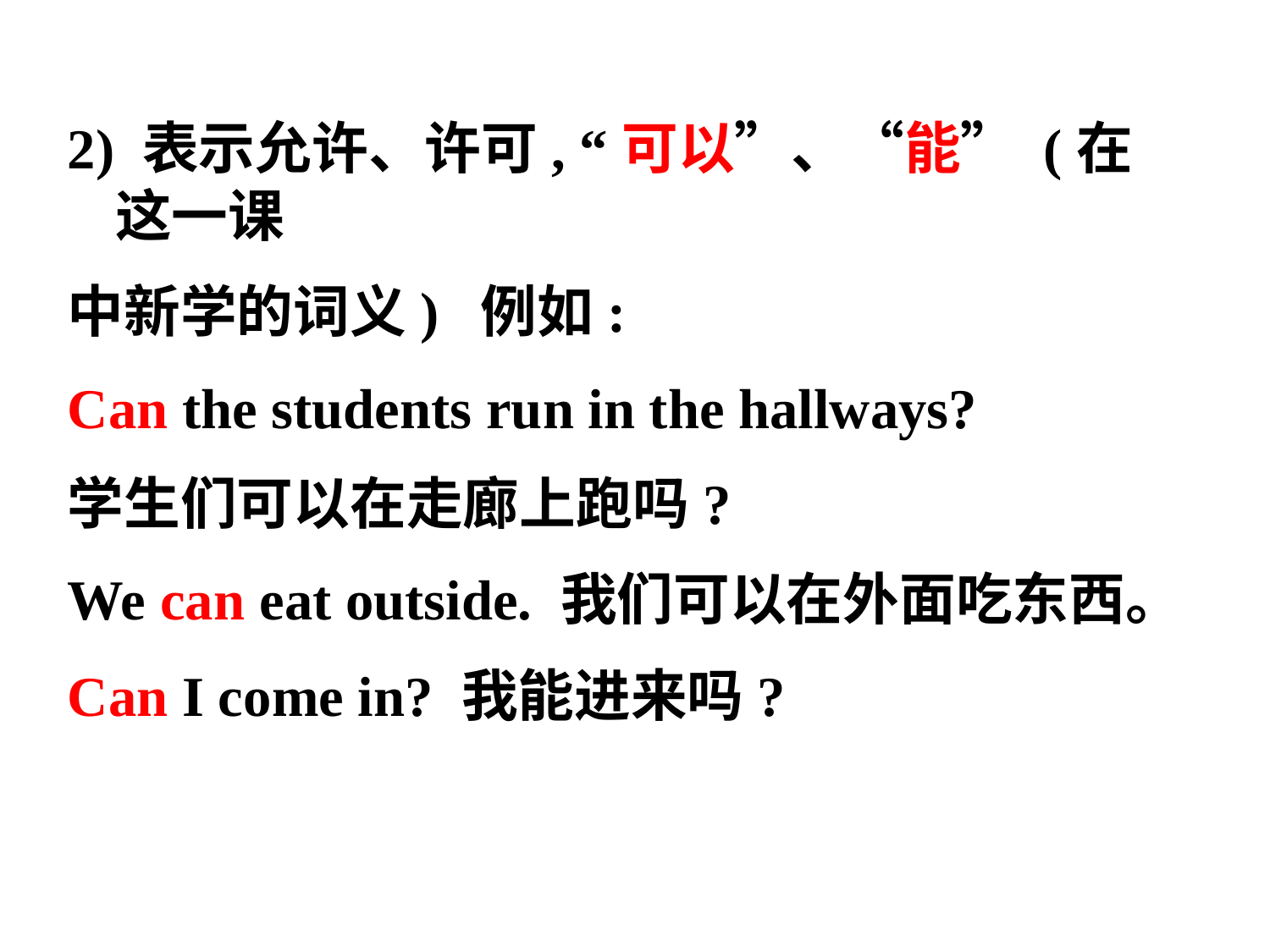

2) 表示允许、许可, “可以”、“能” (在这一课
中新学的词义)  例如:
Can the students run in the hallways?
学生们可以在走廊上跑吗?
We can eat outside. 我们可以在外面吃东西。
Can I come in? 我能进来吗?